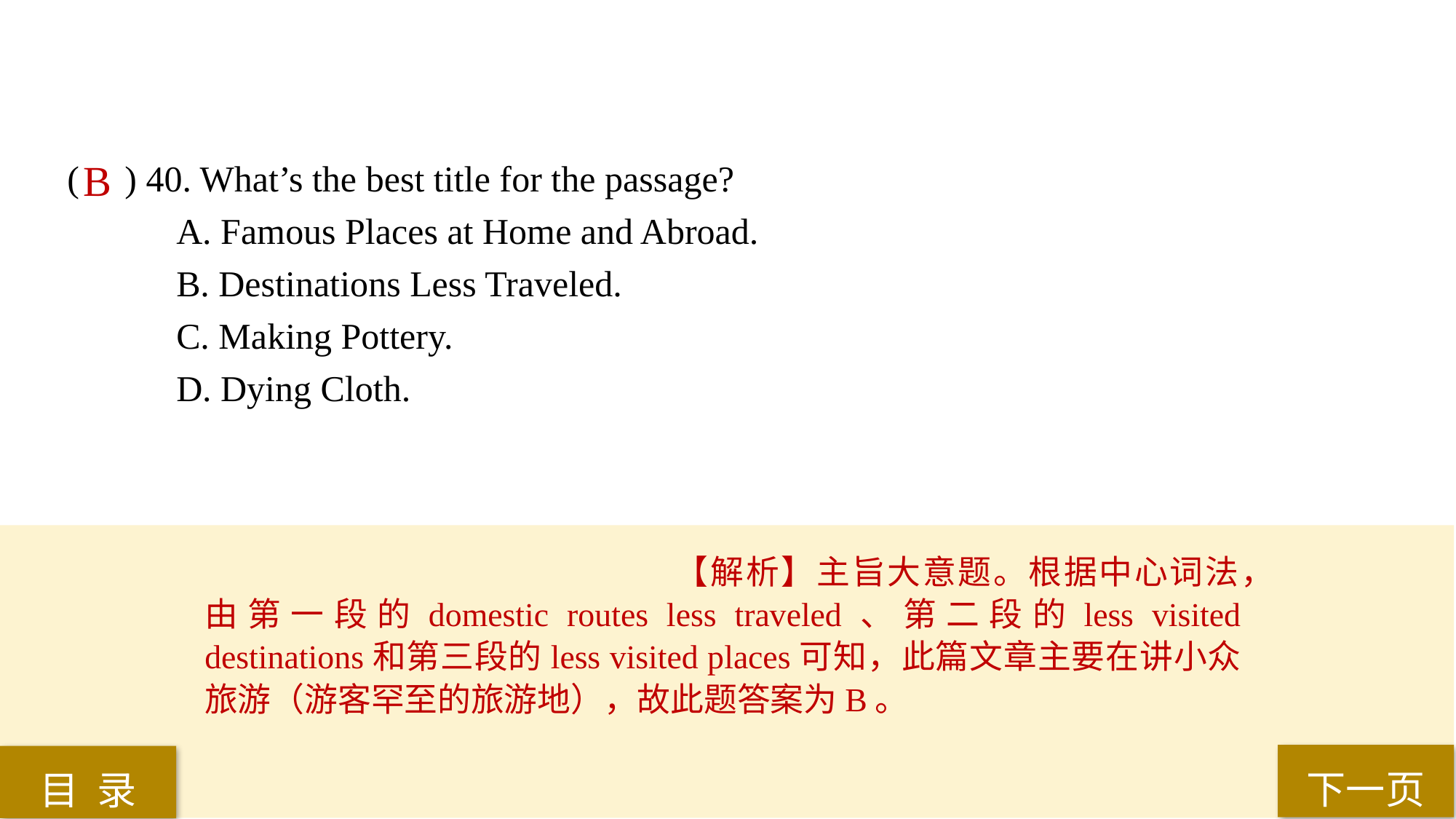

(     ) 40. What’s the best title for the passage?
A. Famous Places at Home and Abroad.
B. Destinations Less Traveled.
C. Making Pottery.
D. Dying Cloth.
B
【解析】主旨大意题。根据中心词法，由第一段的domestic routes less traveled、第二段的less visited destinations和第三段的less visited places可知，此篇文章主要在讲小众旅游（游客罕至的旅游地），故此题答案为B。